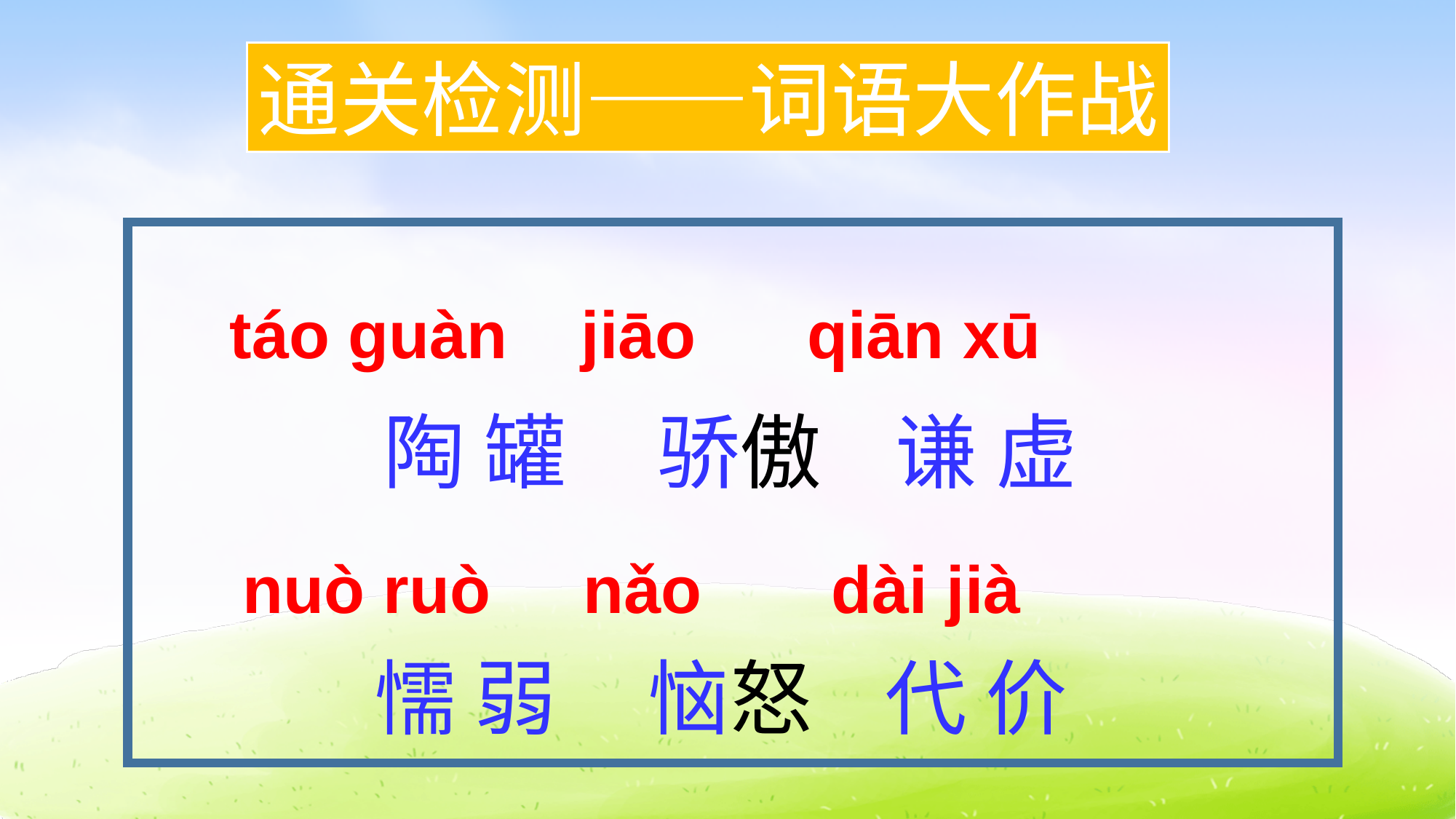

通关检测——词语大作战

  陶 罐     骄傲    谦 虚
懦 弱     恼怒    代 价
táo guàn    jiāo      qiān xū
nuò ruò     nǎo       dài jià